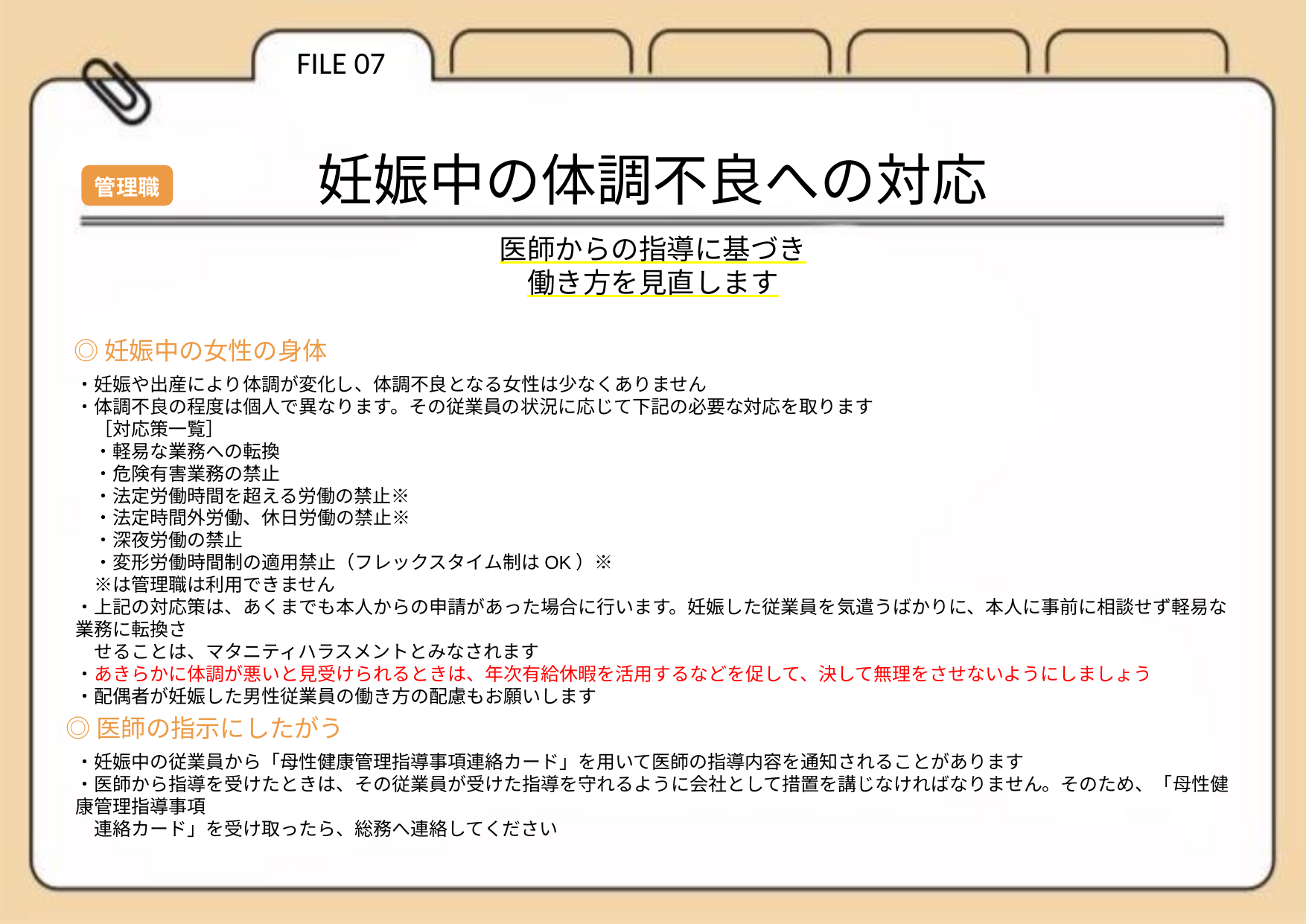

FILE 07
妊娠中の体調不良への対応

管理職
医師からの指導に基づき
働き方を見直します
◎妊娠中の女性の身体
・妊娠や出産により体調が変化し、体調不良となる女性は少なくありません
・体調不良の程度は個人で異なります。その従業員の状況に応じて下記の必要な対応を取ります
　［対応策一覧］
　・軽易な業務への転換
　・危険有害業務の禁止
　・法定労働時間を超える労働の禁止※
　・法定時間外労働、休日労働の禁止※
　・深夜労働の禁止
　・変形労働時間制の適用禁止（フレックスタイム制はOK）※
　※は管理職は利用できません
・上記の対応策は、あくまでも本人からの申請があった場合に行います。妊娠した従業員を気遣うばかりに、本人に事前に相談せず軽易な業務に転換さ
　せることは、マタニティハラスメントとみなされます
・あきらかに体調が悪いと見受けられるときは、年次有給休暇を活用するなどを促して、決して無理をさせないようにしましょう
・配偶者が妊娠した男性従業員の働き方の配慮もお願いします
◎医師の指示にしたがう
・妊娠中の従業員から「母性健康管理指導事項連絡カード」を用いて医師の指導内容を通知されることがあります
・医師から指導を受けたときは、その従業員が受けた指導を守れるように会社として措置を講じなければなりません。そのため、「母性健康管理指導事項
　連絡カード」を受け取ったら、総務へ連絡してください